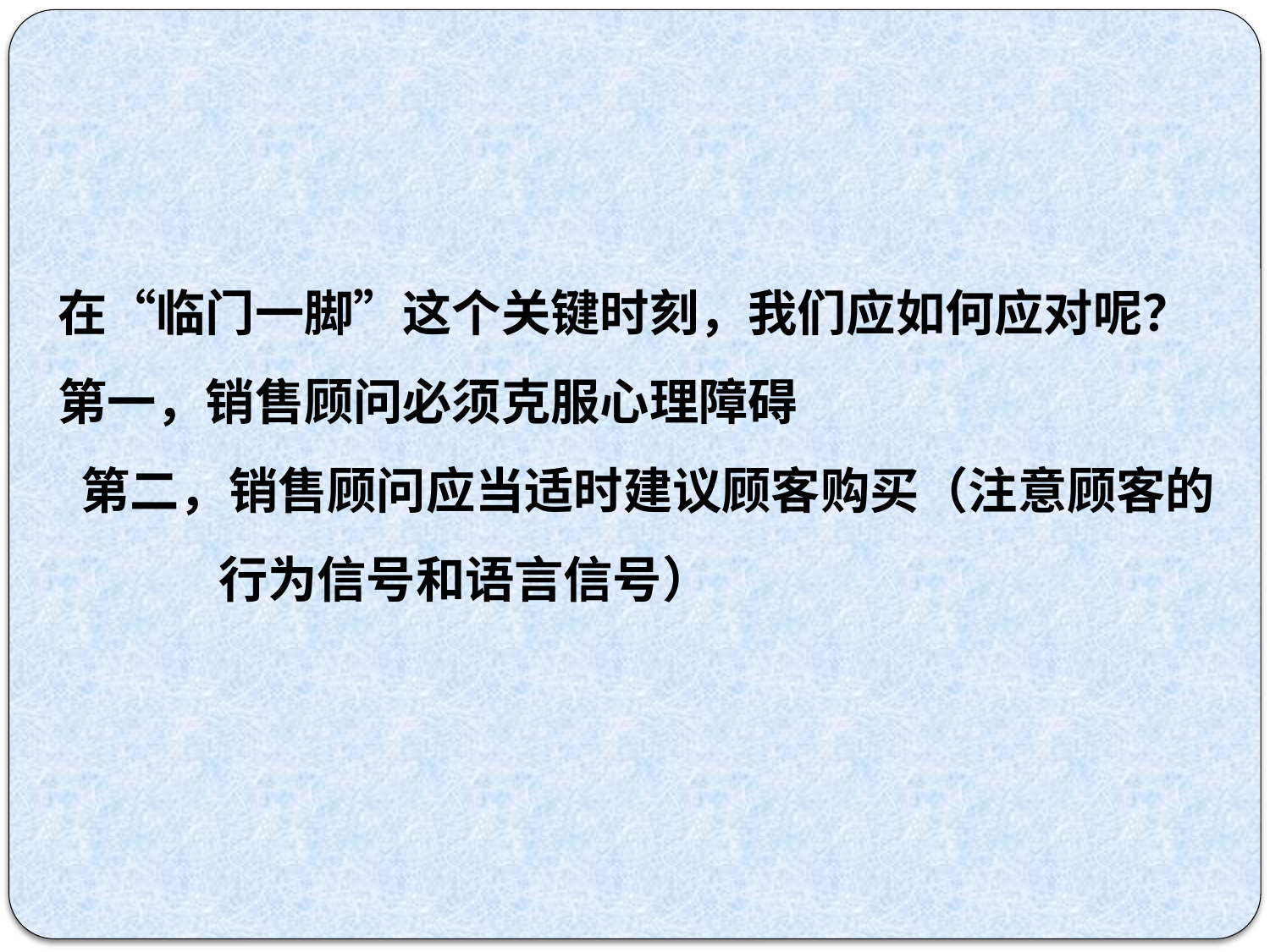

在“临门一脚”这个关键时刻，我们应如何应对呢？
第一，销售顾问必须克服心理障碍
 第二，销售顾问应当适时建议顾客购买（注意顾客的行为信号和语言信号）